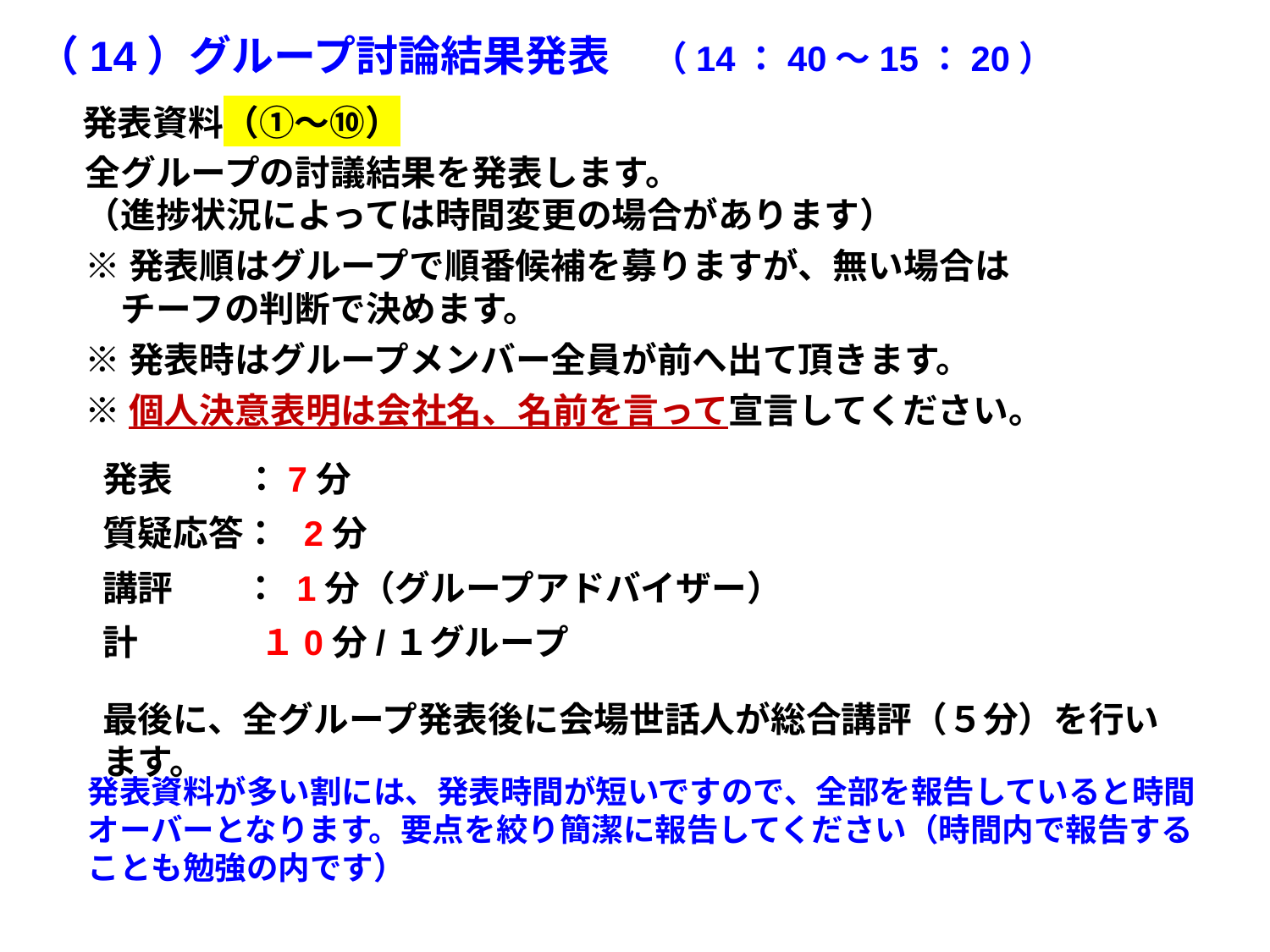

（14）グループ討論結果発表　（14：40～15：20）
発表資料（①～⑩）
全グループの討議結果を発表します。
（進捗状況によっては時間変更の場合があります）
※発表順はグループで順番候補を募りますが、無い場合は
　チーフの判断で決めます。
※発表時はグループメンバー全員が前へ出て頂きます。
※個人決意表明は会社名、名前を言って宣言してください。

発表　　：7分
質疑応答：  2分
講評　　：  1分（グループアドバイザー）
計　　　  １0分/１グループ
最後に、全グループ発表後に会場世話人が総合講評（５分）を行います。
発表資料が多い割には、発表時間が短いですので、全部を報告していると時間オーバーとなります。要点を絞り簡潔に報告してください（時間内で報告することも勉強の内です）